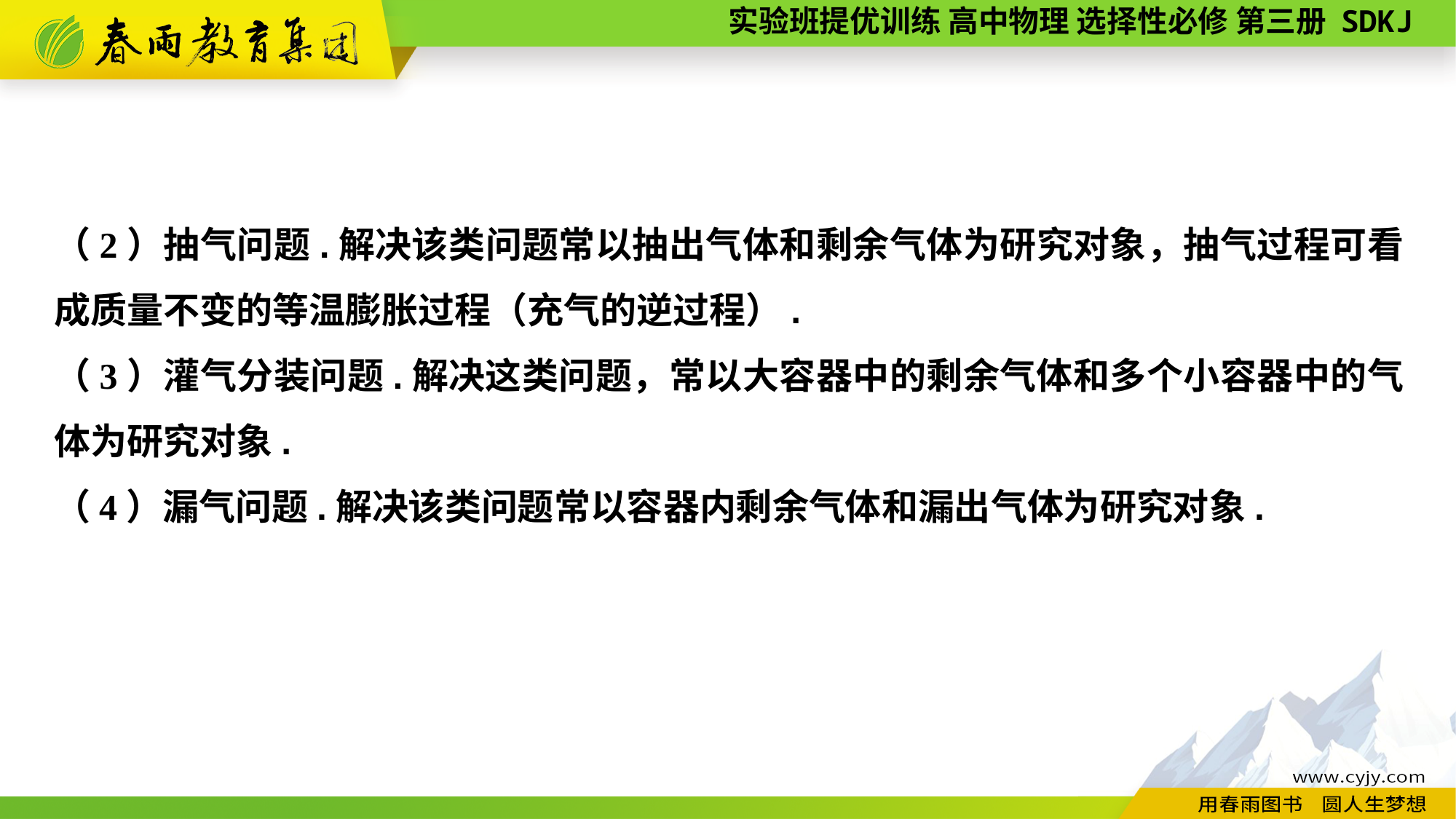

（2）抽气问题.解决该类问题常以抽出气体和剩余气体为研究对象，抽气过程可看成质量不变的等温膨胀过程（充气的逆过程）.
（3）灌气分装问题.解决这类问题，常以大容器中的剩余气体和多个小容器中的气体为研究对象.
（4）漏气问题.解决该类问题常以容器内剩余气体和漏出气体为研究对象.